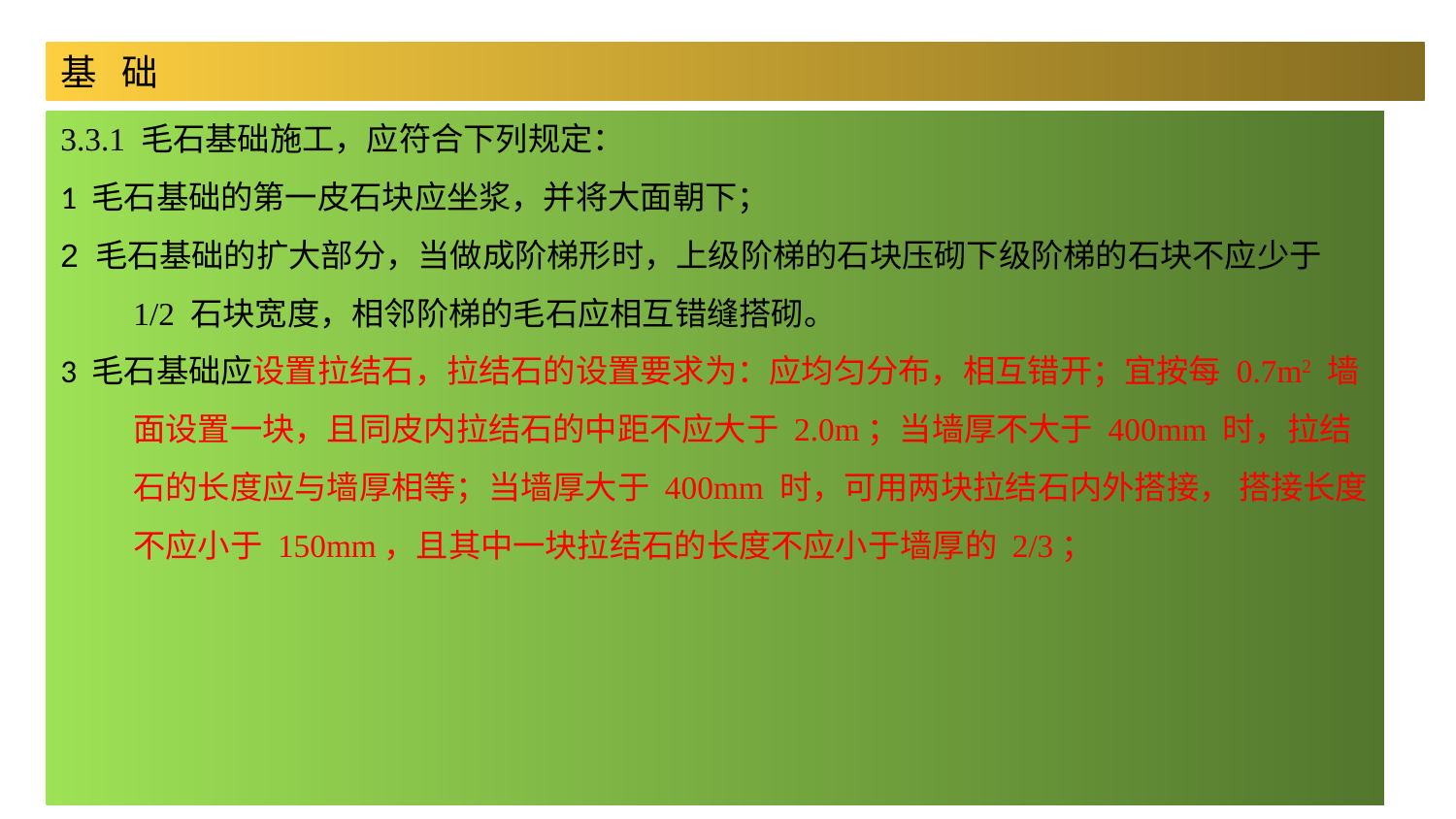

基   础
3.3.1 毛石基础施工，应符合下列规定：1 毛石基础的第一皮石块应坐浆，并将大面朝下；
2 毛石基础的扩大部分，当做成阶梯形时，上级阶梯的石块压砌下级阶梯的石块不应少于 1/2 石块宽度，相邻阶梯的毛石应相互错缝搭砌。3 毛石基础应设置拉结石，拉结石的设置要求为：应均匀分布，相互错开；宜按每 0.7m2 墙面设置一块，且同皮内拉结石的中距不应大于 2.0m；当墙厚不大于 400mm 时，拉结石的长度应与墙厚相等；当墙厚大于 400mm 时，可用两块拉结石内外搭接， 搭接长度不应小于 150mm，且其中一块拉结石的长度不应小于墙厚的 2/3；